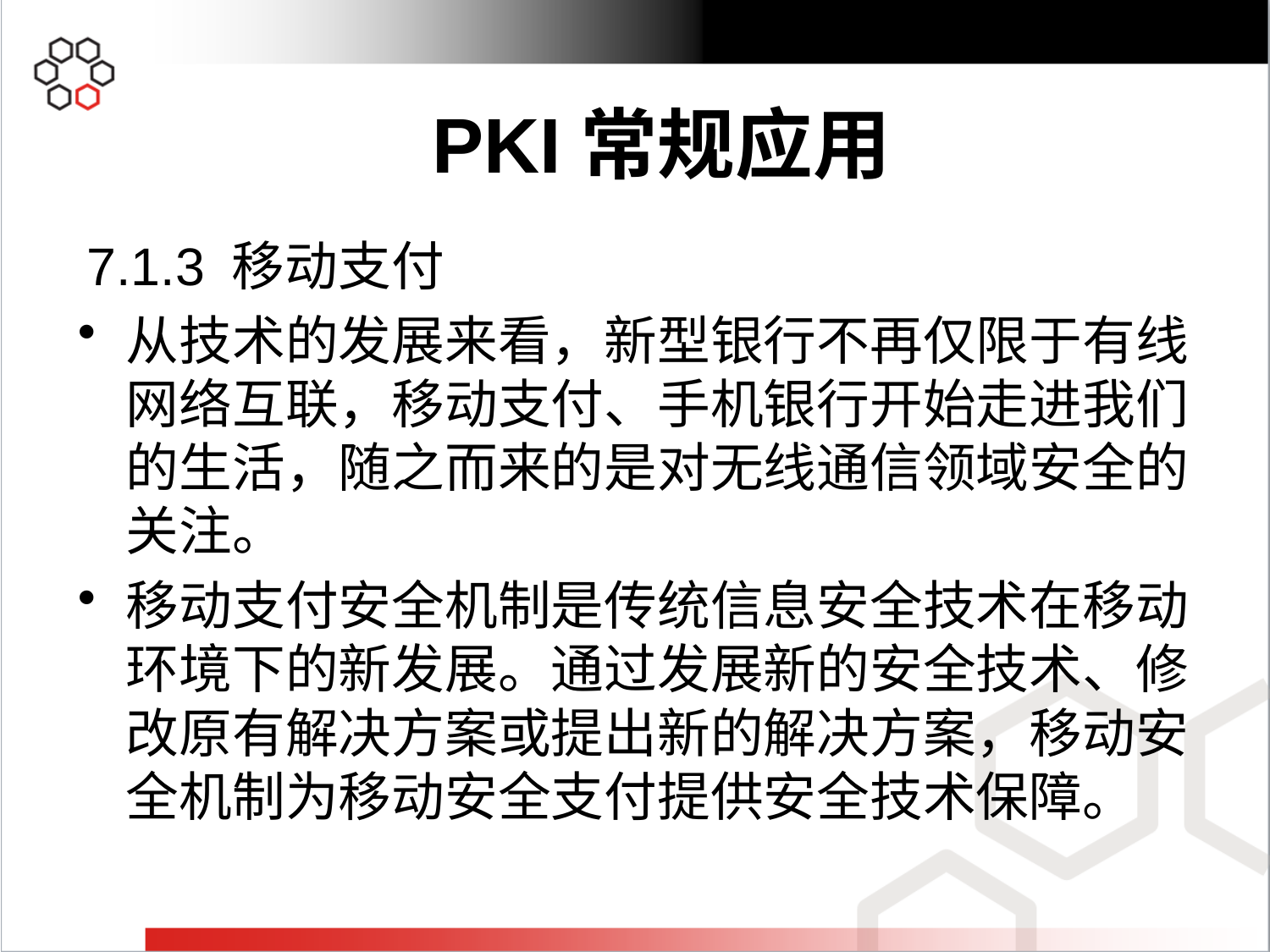

7.1.3 移动支付
从技术的发展来看，新型银行不再仅限于有线网络互联，移动支付、手机银行开始走进我们的生活，随之而来的是对无线通信领域安全的关注。
移动支付安全机制是传统信息安全技术在移动环境下的新发展。通过发展新的安全技术、修改原有解决方案或提出新的解决方案，移动安全机制为移动安全支付提供安全技术保障。